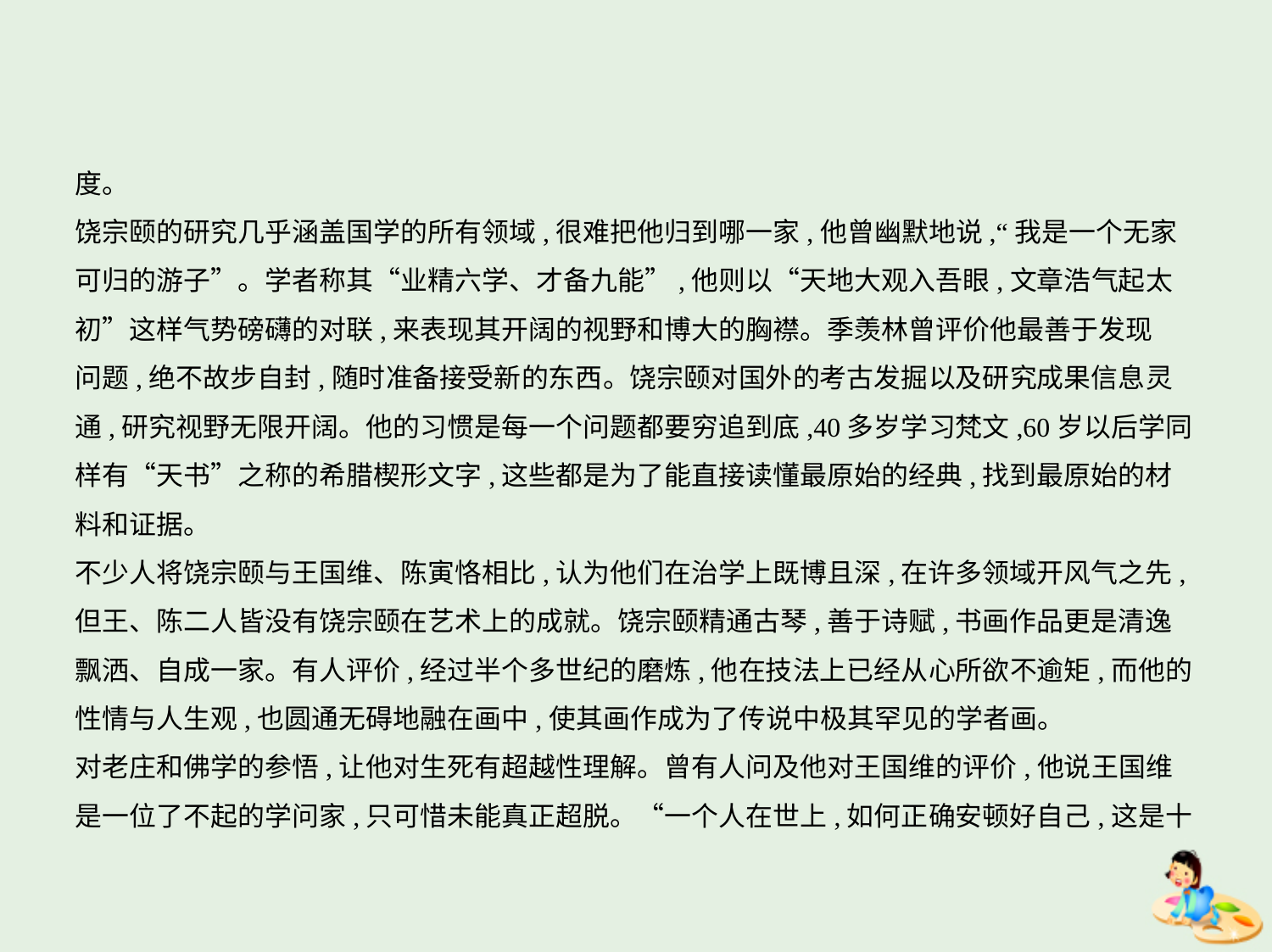

度。
饶宗颐的研究几乎涵盖国学的所有领域,很难把他归到哪一家,他曾幽默地说,“我是一个无家
可归的游子”。学者称其“业精六学、才备九能”,他则以“天地大观入吾眼,文章浩气起太
初”这样气势磅礴的对联,来表现其开阔的视野和博大的胸襟。季羡林曾评价他最善于发现
问题,绝不故步自封,随时准备接受新的东西。饶宗颐对国外的考古发掘以及研究成果信息灵
通,研究视野无限开阔。他的习惯是每一个问题都要穷追到底,40多岁学习梵文,60岁以后学同
样有“天书”之称的希腊楔形文字,这些都是为了能直接读懂最原始的经典,找到最原始的材
料和证据。
不少人将饶宗颐与王国维、陈寅恪相比,认为他们在治学上既博且深,在许多领域开风气之先,
但王、陈二人皆没有饶宗颐在艺术上的成就。饶宗颐精通古琴,善于诗赋,书画作品更是清逸
飘洒、自成一家。有人评价,经过半个多世纪的磨炼,他在技法上已经从心所欲不逾矩,而他的
性情与人生观,也圆通无碍地融在画中,使其画作成为了传说中极其罕见的学者画。
对老庄和佛学的参悟,让他对生死有超越性理解。曾有人问及他对王国维的评价,他说王国维
是一位了不起的学问家,只可惜未能真正超脱。“一个人在世上,如何正确安顿好自己,这是十